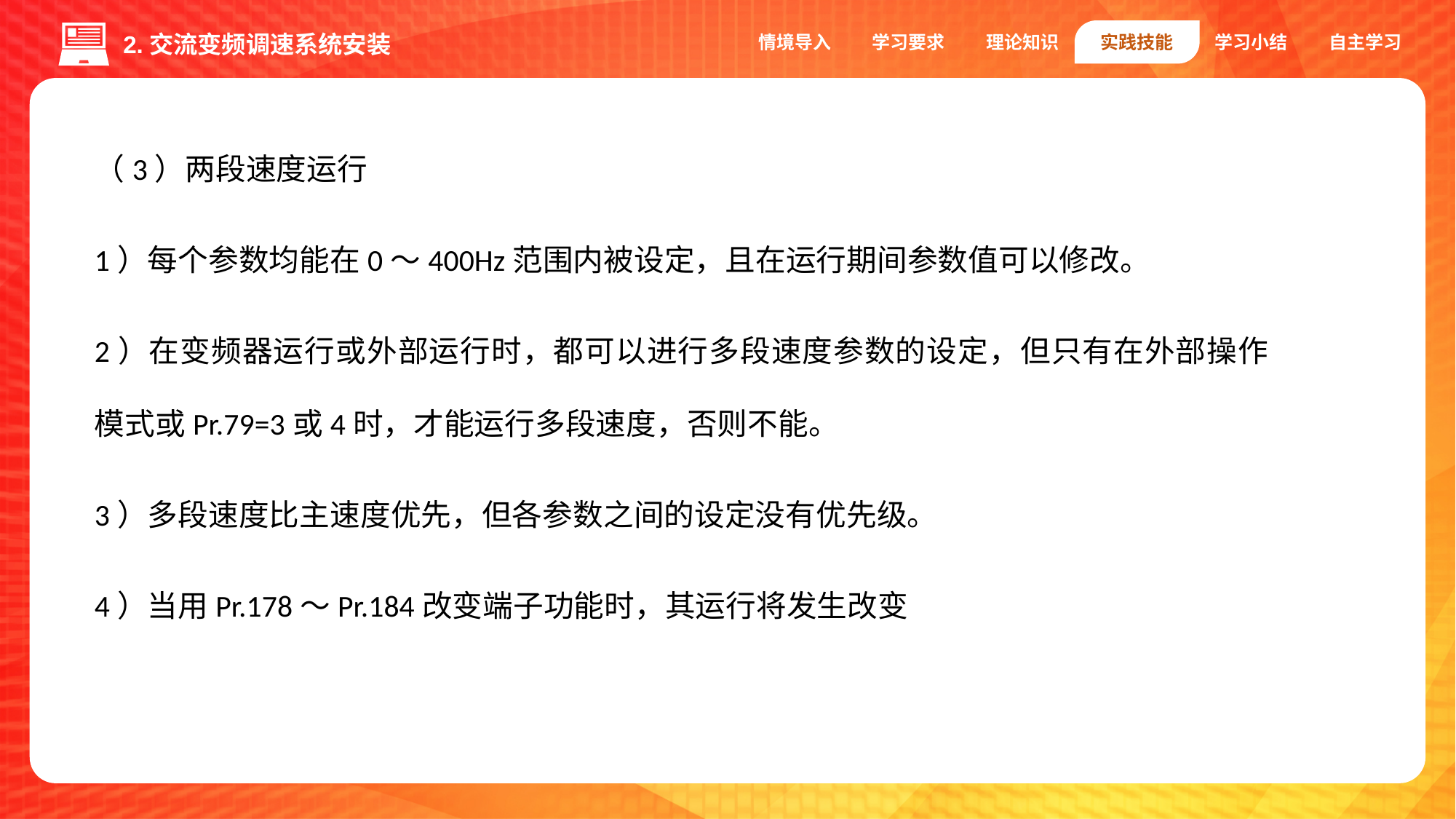

情境导入
学习要求
理论知识
实践技能
学习小结
自主学习

2.交流变频调速系统安装
（3）两段速度运行
1）每个参数均能在0～400Hz范围内被设定，且在运行期间参数值可以修改。
2）在变频器运行或外部运行时，都可以进行多段速度参数的设定，但只有在外部操作模式或Pr.79=3或4时，才能运行多段速度，否则不能。
3）多段速度比主速度优先，但各参数之间的设定没有优先级。
4）当用Pr.178～Pr.184改变端子功能时，其运行将发生改变
1.编码器